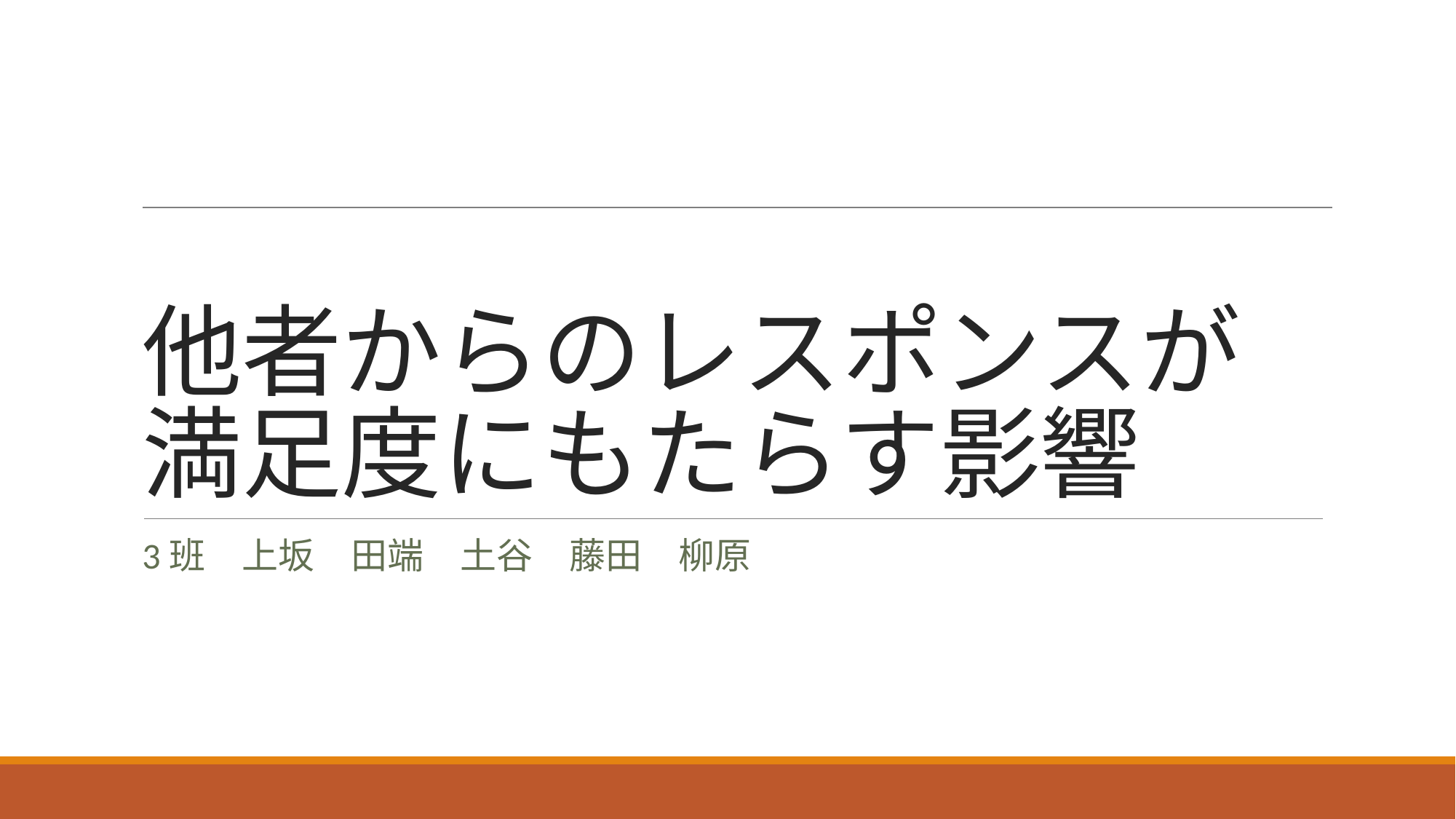

# 他者からのレスポンスが満足度にもたらす影響
3班　上坂　田端　土谷　藤田　柳原